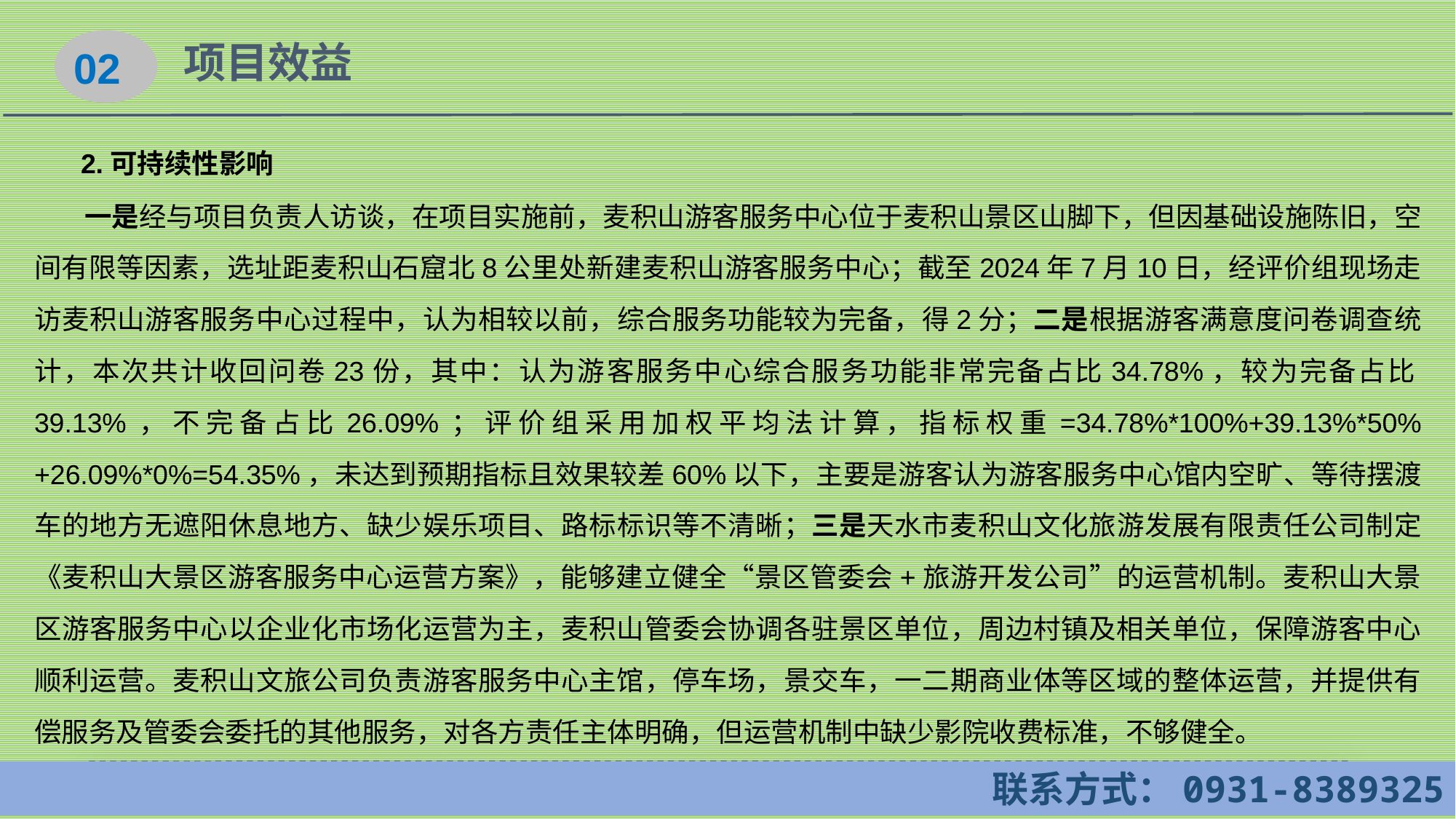

02
项目效益
     2.可持续性影响
       一是经与项目负责人访谈，在项目实施前，麦积山游客服务中心位于麦积山景区山脚下，但因基础设施陈旧，空间有限等因素，选址距麦积山石窟北8公里处新建麦积山游客服务中心；截至2024年7月10日，经评价组现场走访麦积山游客服务中心过程中，认为相较以前，综合服务功能较为完备，得2分；二是根据游客满意度问卷调查统计，本次共计收回问卷23份，其中：认为游客服务中心综合服务功能非常完备占比34.78%，较为完备占比39.13%，不完备占比26.09%；评价组采用加权平均法计算，指标权重=34.78%*100%+39.13%*50%+26.09%*0%=54.35%，未达到预期指标且效果较差60%以下，主要是游客认为游客服务中心馆内空旷、等待摆渡车的地方无遮阳休息地方、缺少娱乐项目、路标标识等不清晰；三是天水市麦积山文化旅游发展有限责任公司制定《麦积山大景区游客服务中心运营方案》，能够建立健全“景区管委会+旅游开发公司”的运营机制。麦积山大景区游客服务中心以企业化市场化运营为主，麦积山管委会协调各驻景区单位，周边村镇及相关单位，保障游客中心顺利运营。麦积山文旅公司负责游客服务中心主馆，停车场，景交车，一二期商业体等区域的整体运营，并提供有偿服务及管委会委托的其他服务，对各方责任主体明确，但运营机制中缺少影院收费标准，不够健全。
12
                                      联系方式：0931-8389325